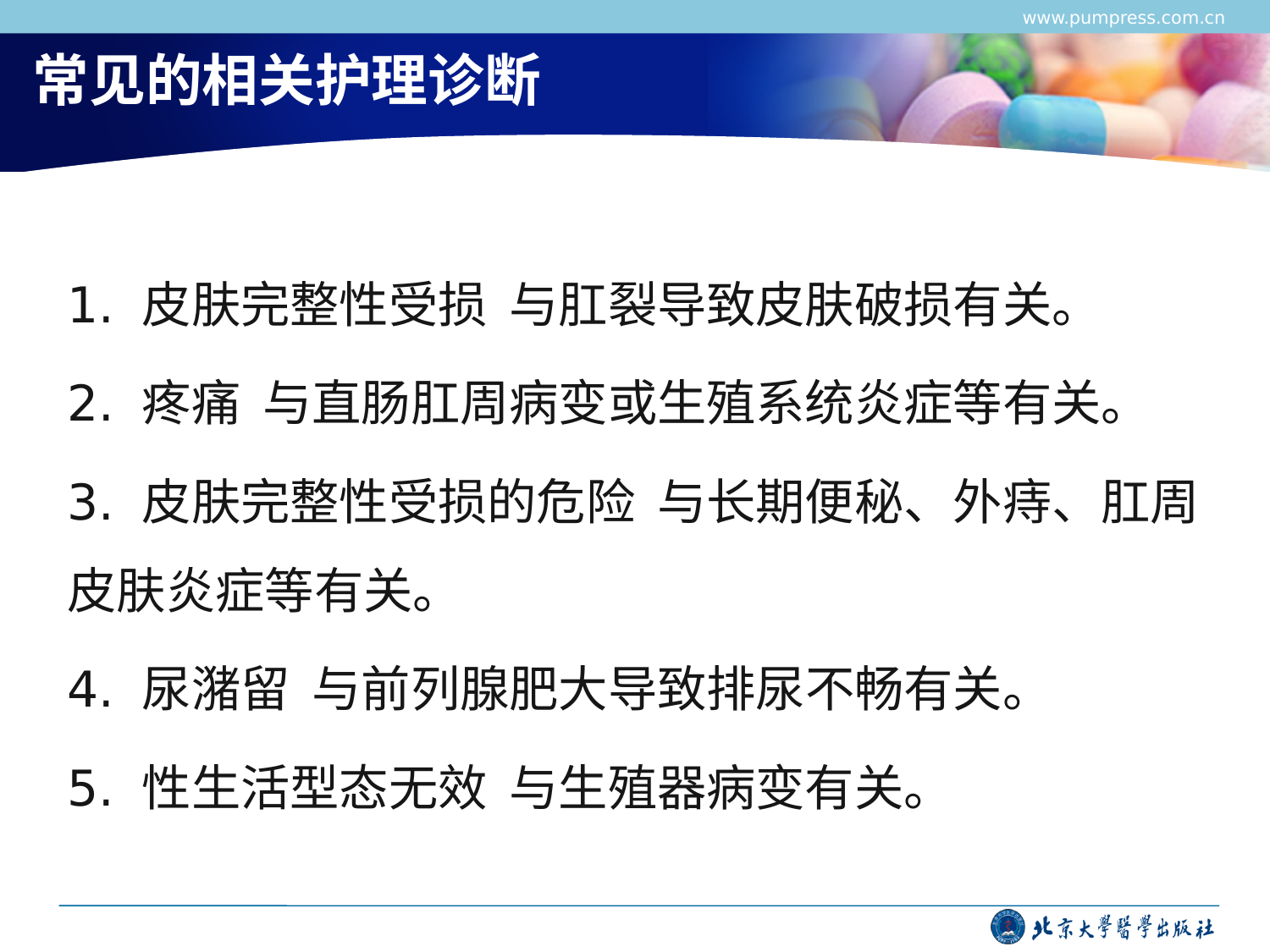

www.pumpress.com.cn
# 常见的相关护理诊断
1. 皮肤完整性受损  与肛裂导致皮肤破损有关。
2. 疼痛  与直肠肛周病变或生殖系统炎症等有关。
3. 皮肤完整性受损的危险  与长期便秘、外痔、肛周皮肤炎症等有关。
4. 尿潴留  与前列腺肥大导致排尿不畅有关。
5. 性生活型态无效  与生殖器病变有关。